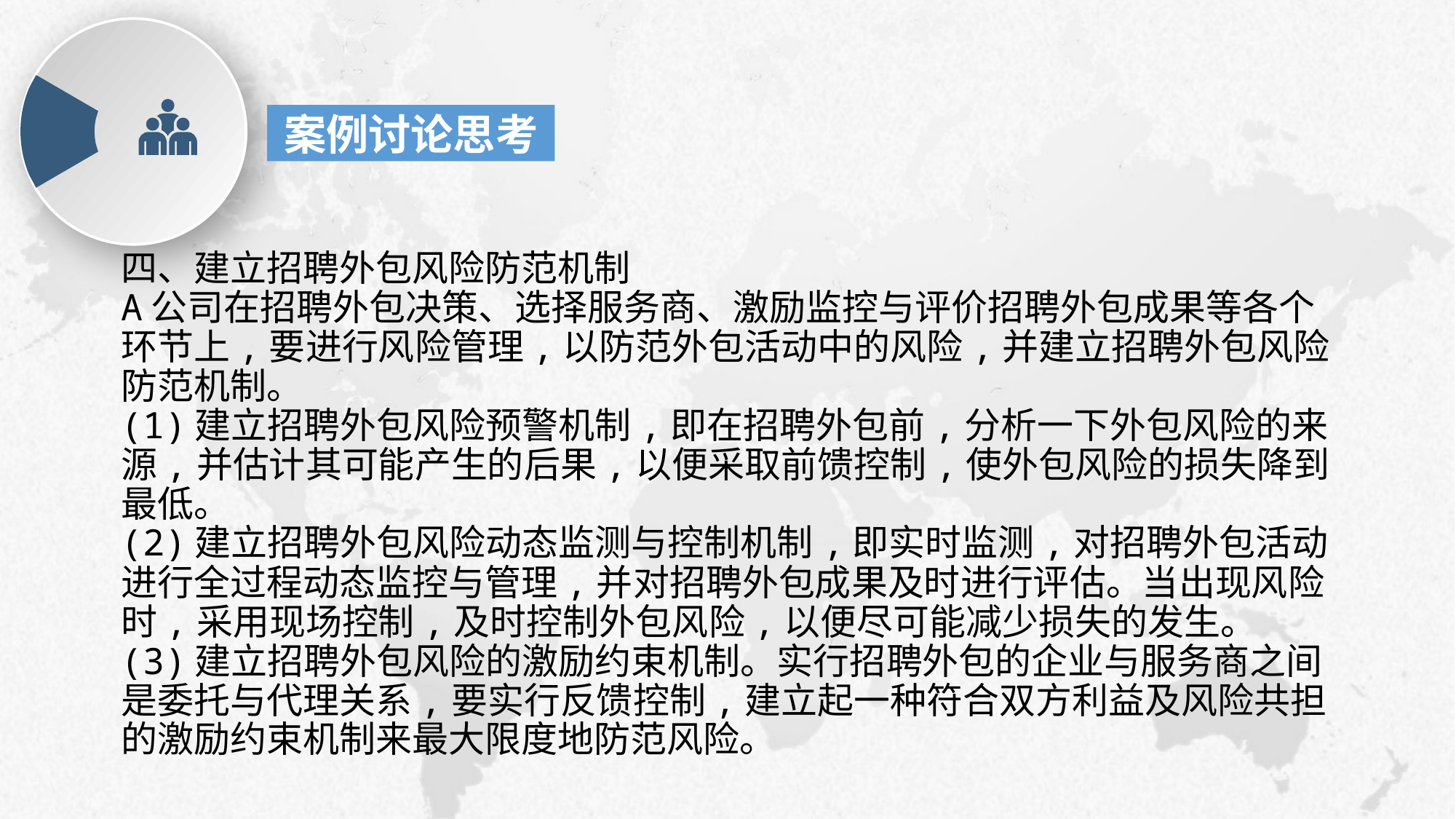

案例讨论思考
e7d195523061f1c0deeec63e560781cfd59afb0ea006f2a87ABB68BF51EA6619813959095094C18C62A12F549504892A4AAA8C1554C6663626E05CA27F281A14E6983772AFC3FB97135759321DEA3D70CCCB10945EC5A0322096E752803368C2184698845E3CCD6DB7F651295A8E4F3FDC19EA64A2B4A4AC1434B55AAE41CF0BF61B375C23F3039959E085EE760725AA
四、建立招聘外包风险防范机制
A公司在招聘外包决策、选择服务商、激励监控与评价招聘外包成果等各个环节上,要进行风险管理,以防范外包活动中的风险,并建立招聘外包风险防范机制。
(1)建立招聘外包风险预警机制,即在招聘外包前,分析一下外包风险的来源,并估计其可能产生的后果,以便采取前馈控制,使外包风险的损失降到最低。
(2)建立招聘外包风险动态监测与控制机制,即实时监测,对招聘外包活动进行全过程动态监控与管理,并对招聘外包成果及时进行评估。当出现风险时,采用现场控制,及时控制外包风险,以便尽可能减少损失的发生。
(3)建立招聘外包风险的激励约束机制。实行招聘外包的企业与服务商之间是委托与代理关系,要实行反馈控制,建立起一种符合双方利益及风险共担的激励约束机制来最大限度地防范风险。